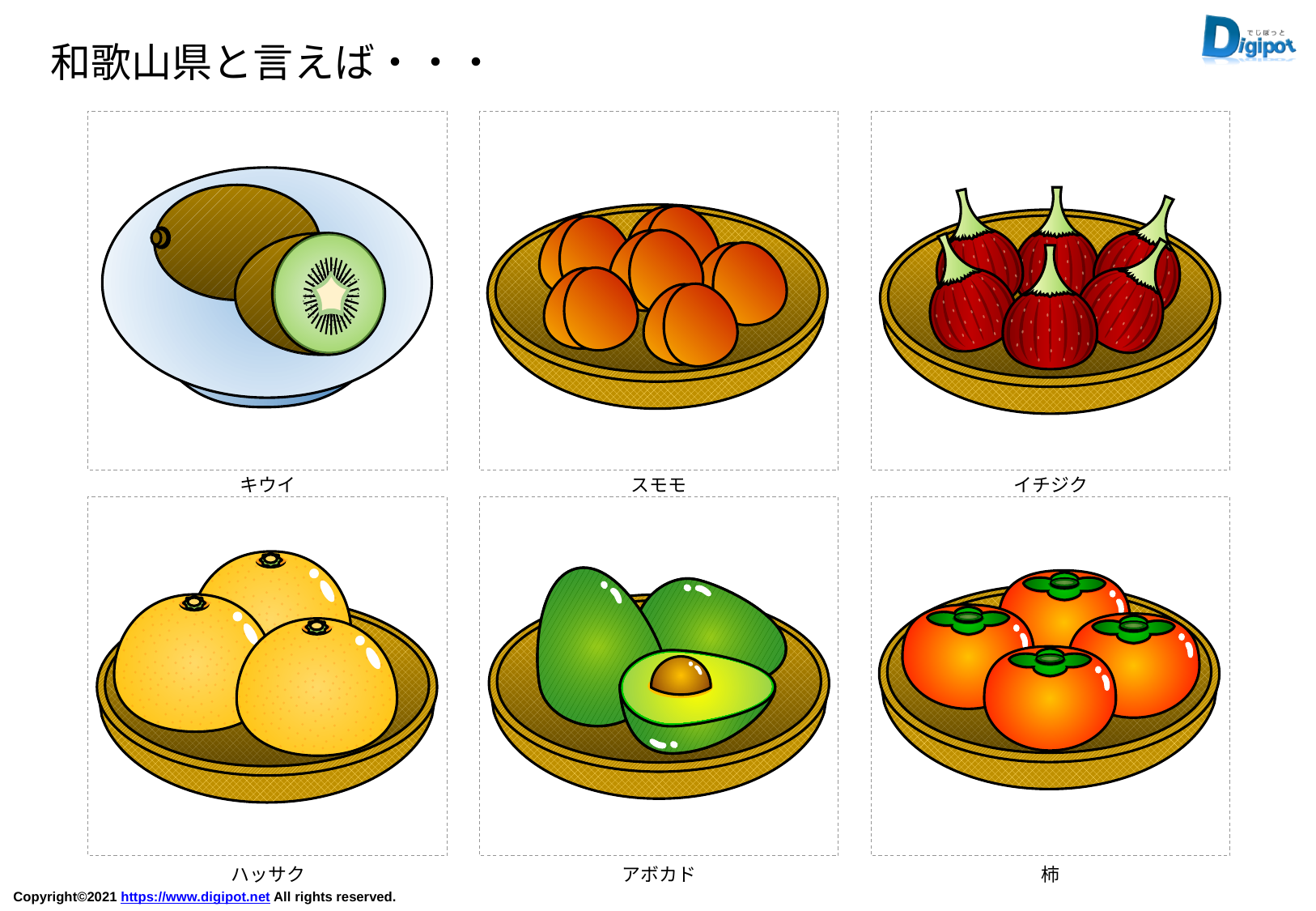

和歌山県と言えば・・・

キウイ
スモモ
イチジク

ハッサク
アボカド
柿